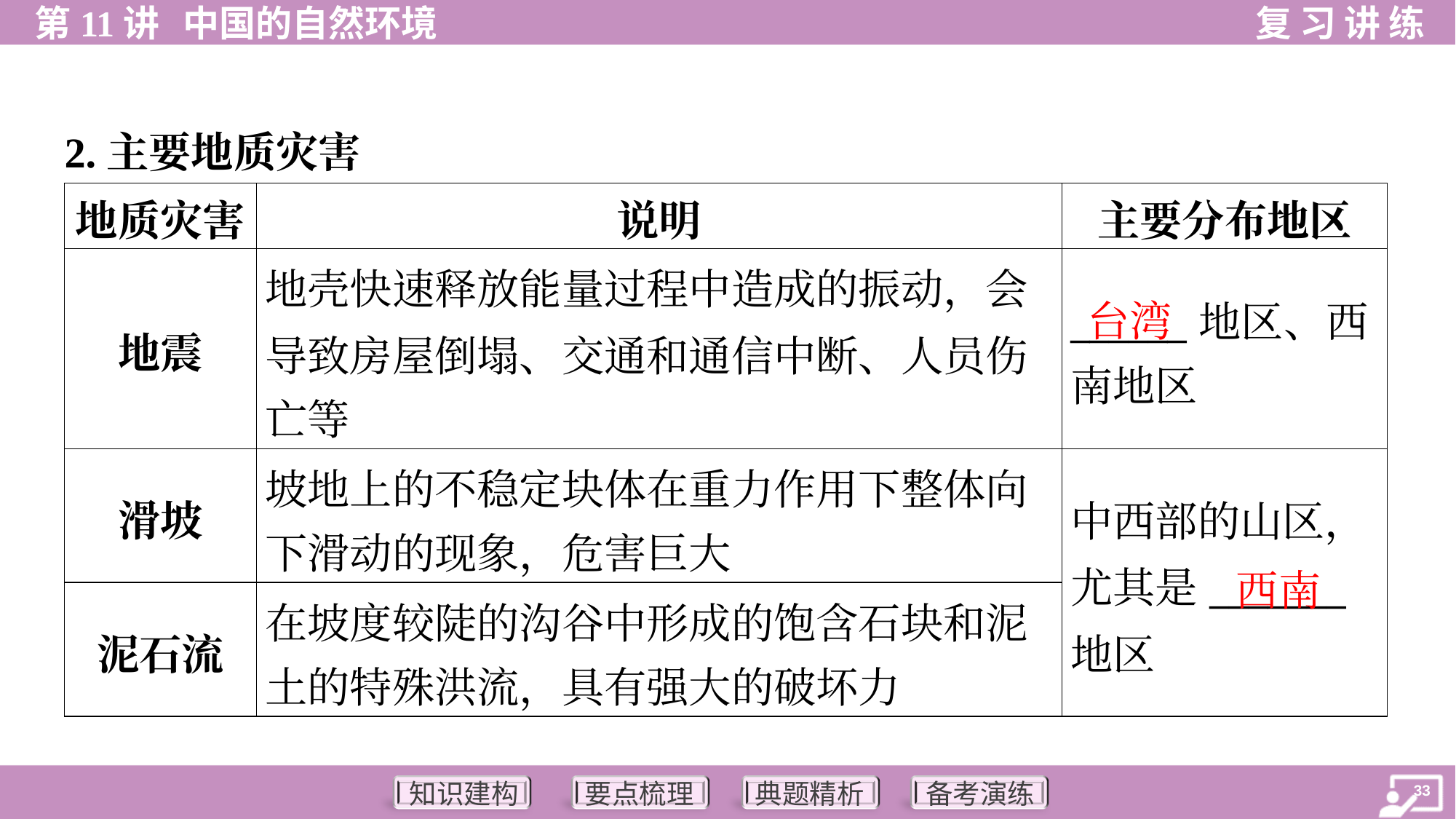

2.主要地质灾害
| 地质灾害 | 说明 | 主要分布地区 |
| --- | --- | --- |
| 地震 | 地壳快速释放能量过程中造成的振动，会 导致房屋倒塌、交通和通信中断、人员伤 亡等 | \_\_\_\_\_\_地区、西 南地区 |
| 滑坡 | 坡地上的不稳定块体在重力作用下整体向 下滑动的现象，危害巨大 | 中西部的山区， 尤其是\_\_\_\_\_\_\_地区 |
| 泥石流 | 在坡度较陡的沟谷中形成的饱含石块和泥 土的特殊洪流，具有强大的破坏力 |  |
台湾
西南